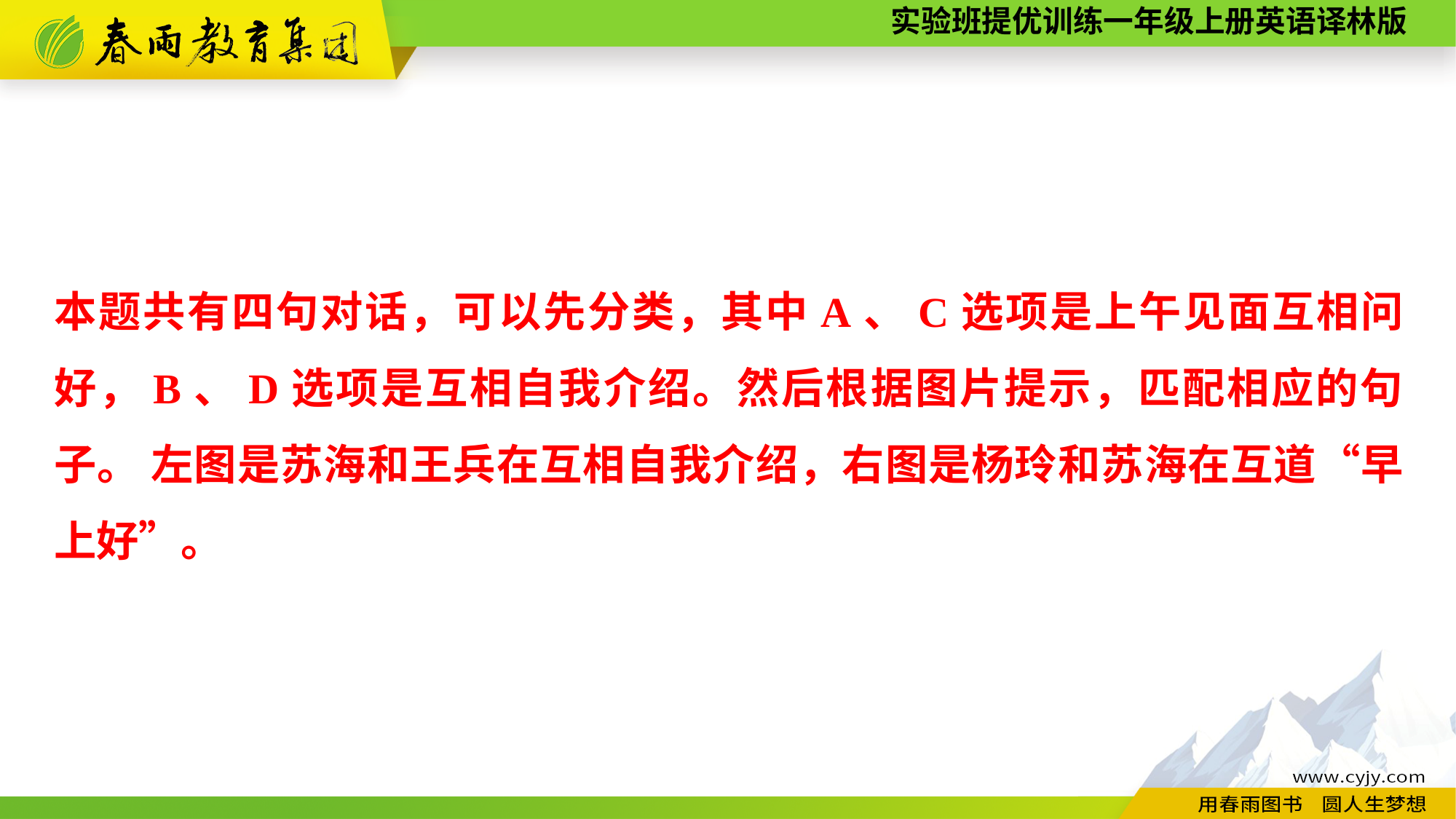

本题共有四句对话，可以先分类，其中A、C选项是上午见面互相问好，B、D选项是互相自我介绍。然后根据图片提示，匹配相应的句子。 左图是苏海和王兵在互相自我介绍，右图是杨玲和苏海在互道“早上好”。